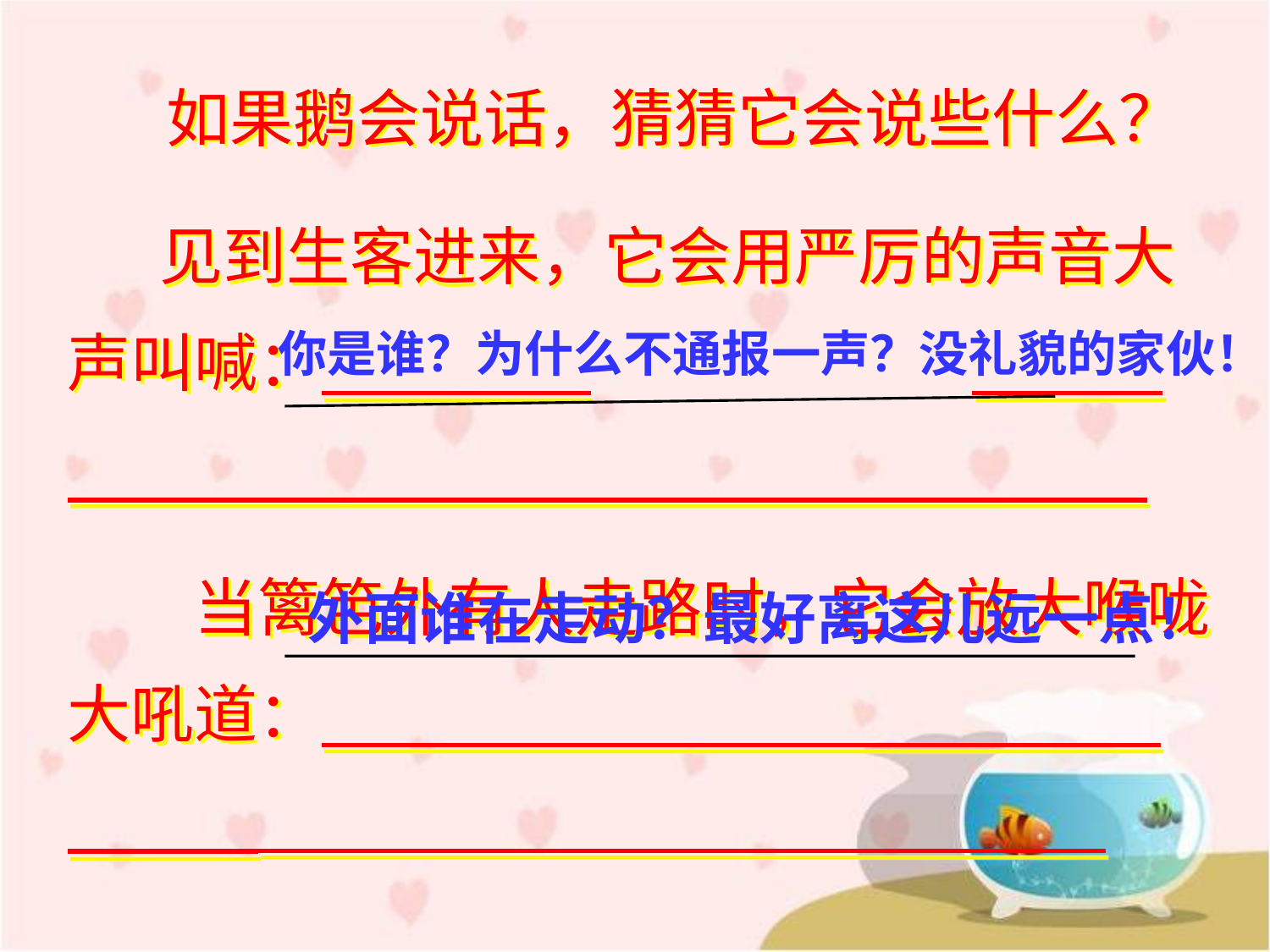

如果鹅会说话，猜猜它会说些什么？
　  见到生客进来，它会用严厉的声音大声叫喊：
　　当篱笆外有人走路时，它会放大喉咙大吼道：

你是谁？为什么不通报一声？没礼貌的家伙！

外面谁在走动？最好离这儿远一点！